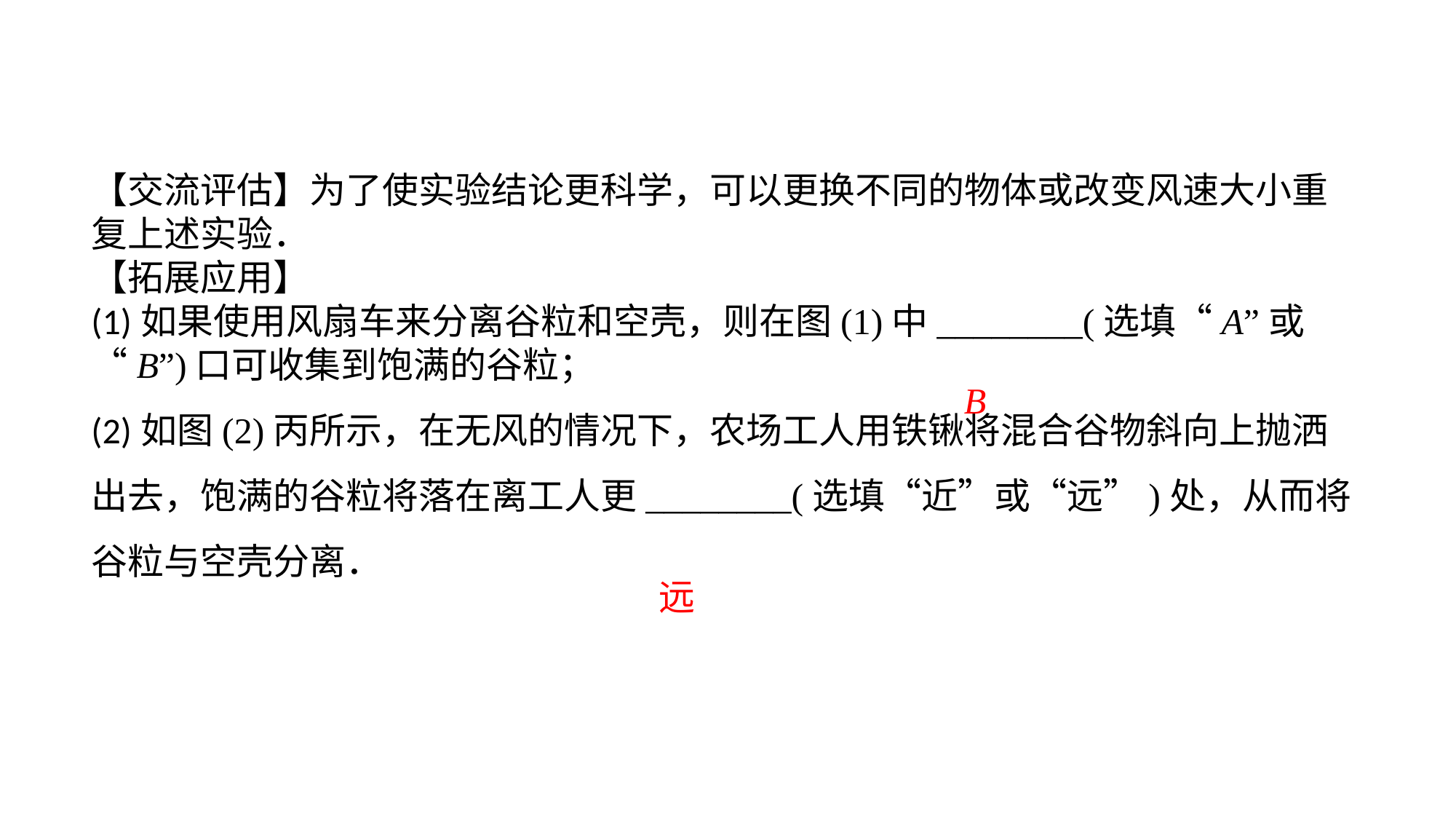

【交流评估】为了使实验结论更科学，可以更换不同的物体或改变风速大小重复上述实验．【拓展应用】(1)如果使用风扇车来分离谷粒和空壳，则在图(1)中________(选填“A”或“B”)口可收集到饱满的谷粒；(2)如图(2)丙所示，在无风的情况下，农场工人用铁锹将混合谷物斜向上抛洒出去，饱满的谷粒将落在离工人更________(选填“近”或“远”)处，从而将谷粒与空壳分离．
B
远